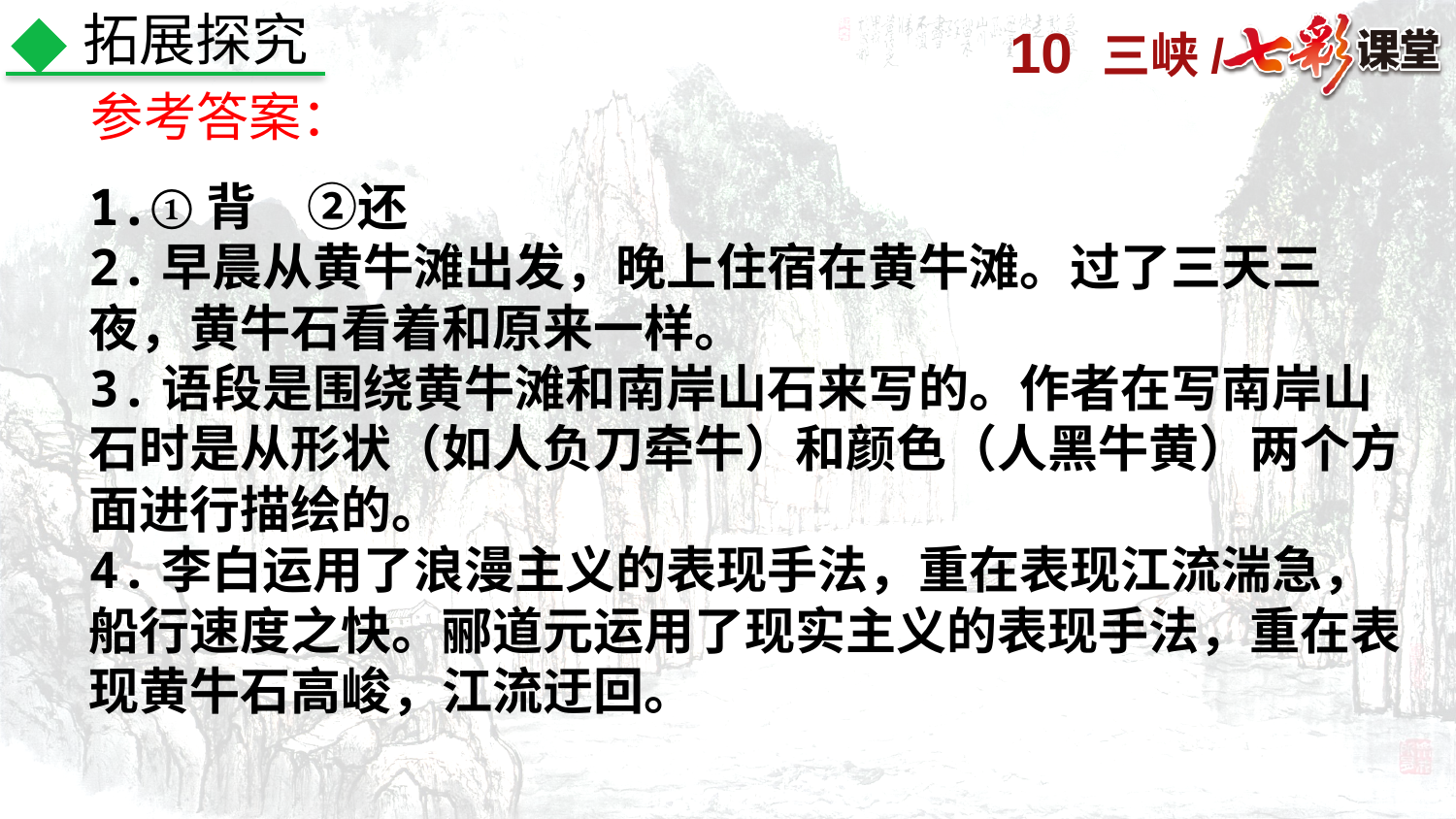

拓展探究

参考答案：
1.①背　②还
2.早晨从黄牛滩出发，晚上住宿在黄牛滩。过了三天三夜，黄牛石看着和原来一样。
3.语段是围绕黄牛滩和南岸山石来写的。作者在写南岸山石时是从形状（如人负刀牵牛）和颜色（人黑牛黄）两个方面进行描绘的。
4.李白运用了浪漫主义的表现手法，重在表现江流湍急，船行速度之快。郦道元运用了现实主义的表现手法，重在表现黄牛石高峻，江流迂回。